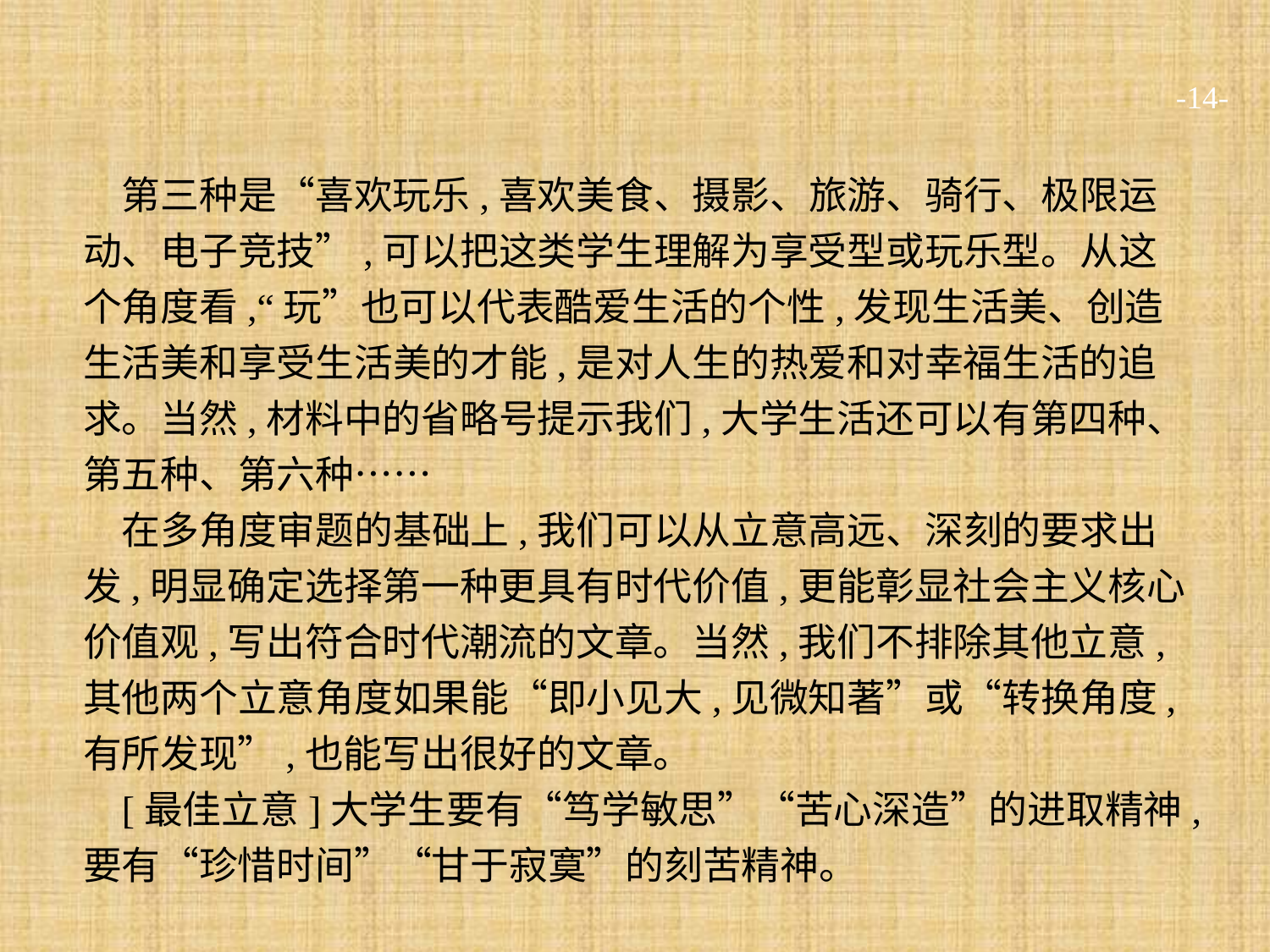

-14-
第三种是“喜欢玩乐,喜欢美食、摄影、旅游、骑行、极限运动、电子竞技”,可以把这类学生理解为享受型或玩乐型。从这个角度看,“玩”也可以代表酷爱生活的个性,发现生活美、创造生活美和享受生活美的才能,是对人生的热爱和对幸福生活的追求。当然,材料中的省略号提示我们,大学生活还可以有第四种、第五种、第六种……
在多角度审题的基础上,我们可以从立意高远、深刻的要求出发,明显确定选择第一种更具有时代价值,更能彰显社会主义核心价值观,写出符合时代潮流的文章。当然,我们不排除其他立意,其他两个立意角度如果能“即小见大,见微知著”或“转换角度,有所发现”,也能写出很好的文章。
[最佳立意]大学生要有“笃学敏思”“苦心深造”的进取精神,要有“珍惜时间”“甘于寂寞”的刻苦精神。